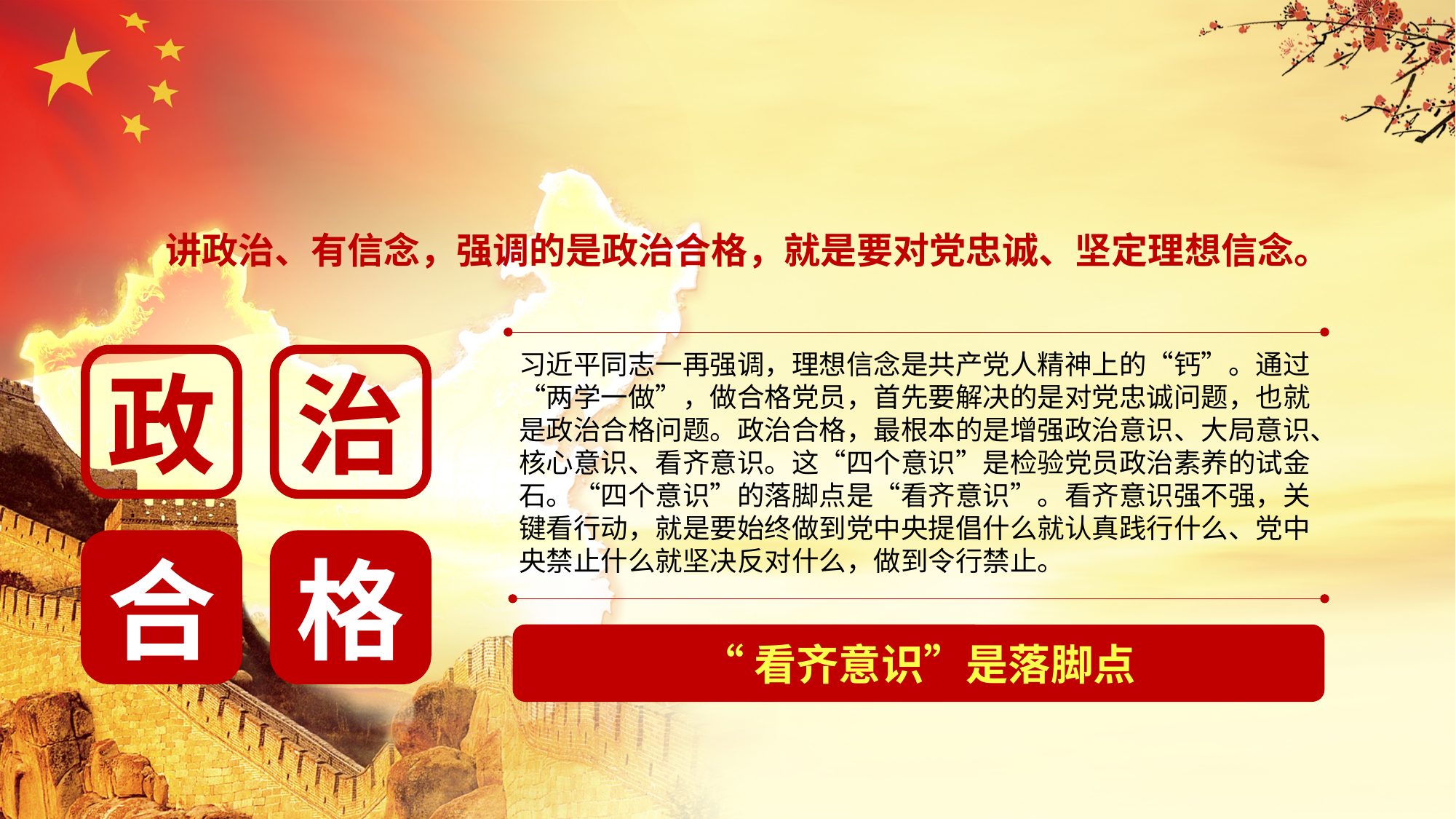

讲政治、有信念，强调的是政治合格，就是要对党忠诚、坚定理想信念。
习近平同志一再强调，理想信念是共产党人精神上的“钙”。通过“两学一做”，做合格党员，首先要解决的是对党忠诚问题，也就是政治合格问题。政治合格，最根本的是增强政治意识、大局意识、核心意识、看齐意识。这“四个意识”是检验党员政治素养的试金石。“四个意识”的落脚点是“看齐意识”。看齐意识强不强，关键看行动，就是要始终做到党中央提倡什么就认真践行什么、党中央禁止什么就坚决反对什么，做到令行禁止。
政
治
合
格
“看齐意识”是落脚点